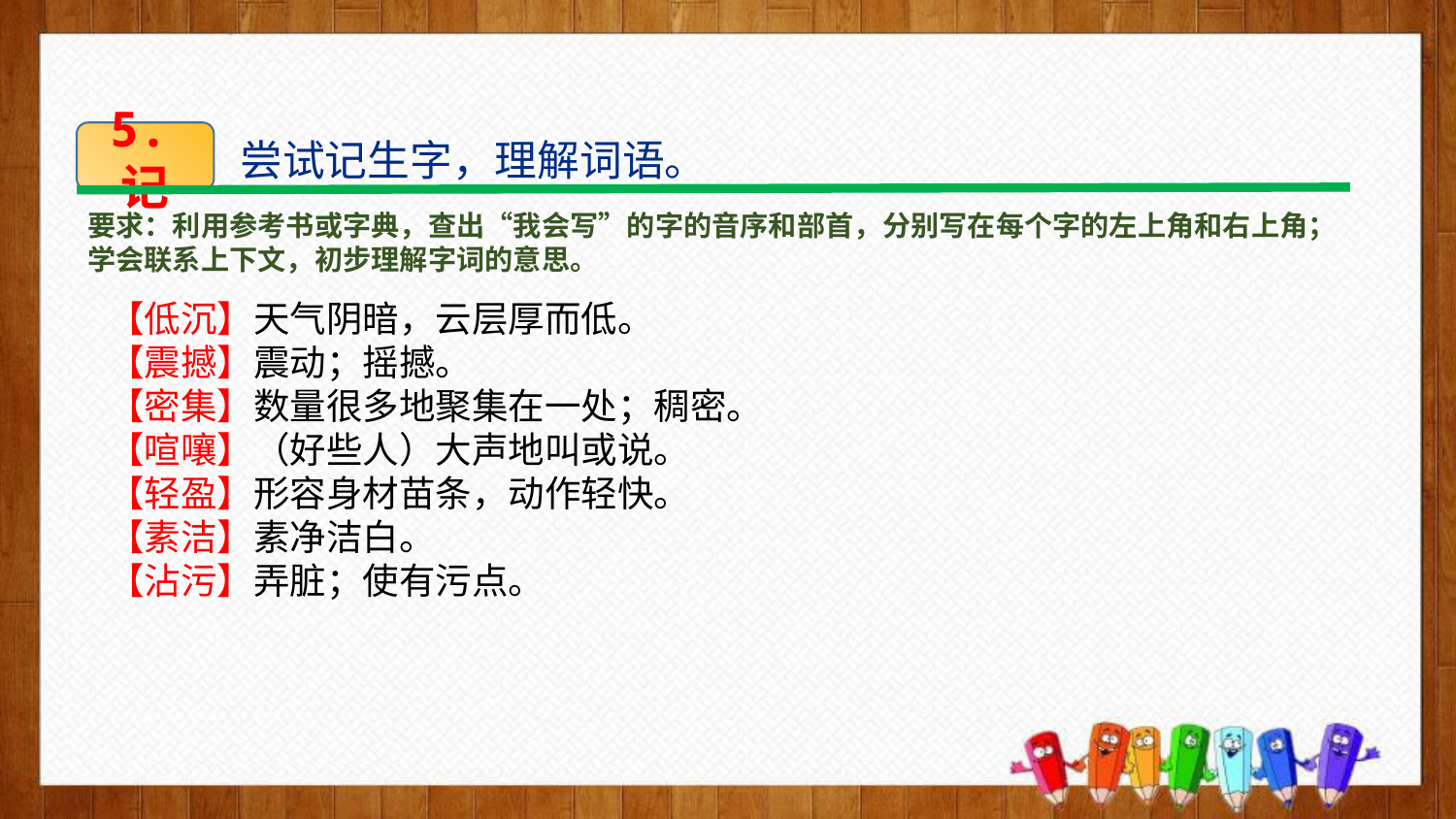

5.记
尝试记生字，理解词语。
要求：利用参考书或字典，查出“我会写”的字的音序和部首，分别写在每个字的左上角和右上角；学会联系上下文，初步理解字词的意思。
【低沉】天气阴暗，云层厚而低。
【震撼】震动；摇撼。
【密集】数量很多地聚集在一处；稠密。
【喧嚷】（好些人）大声地叫或说。
【轻盈】形容身材苗条，动作轻快。
【素洁】素净洁白。
【沾污】弄脏；使有污点。